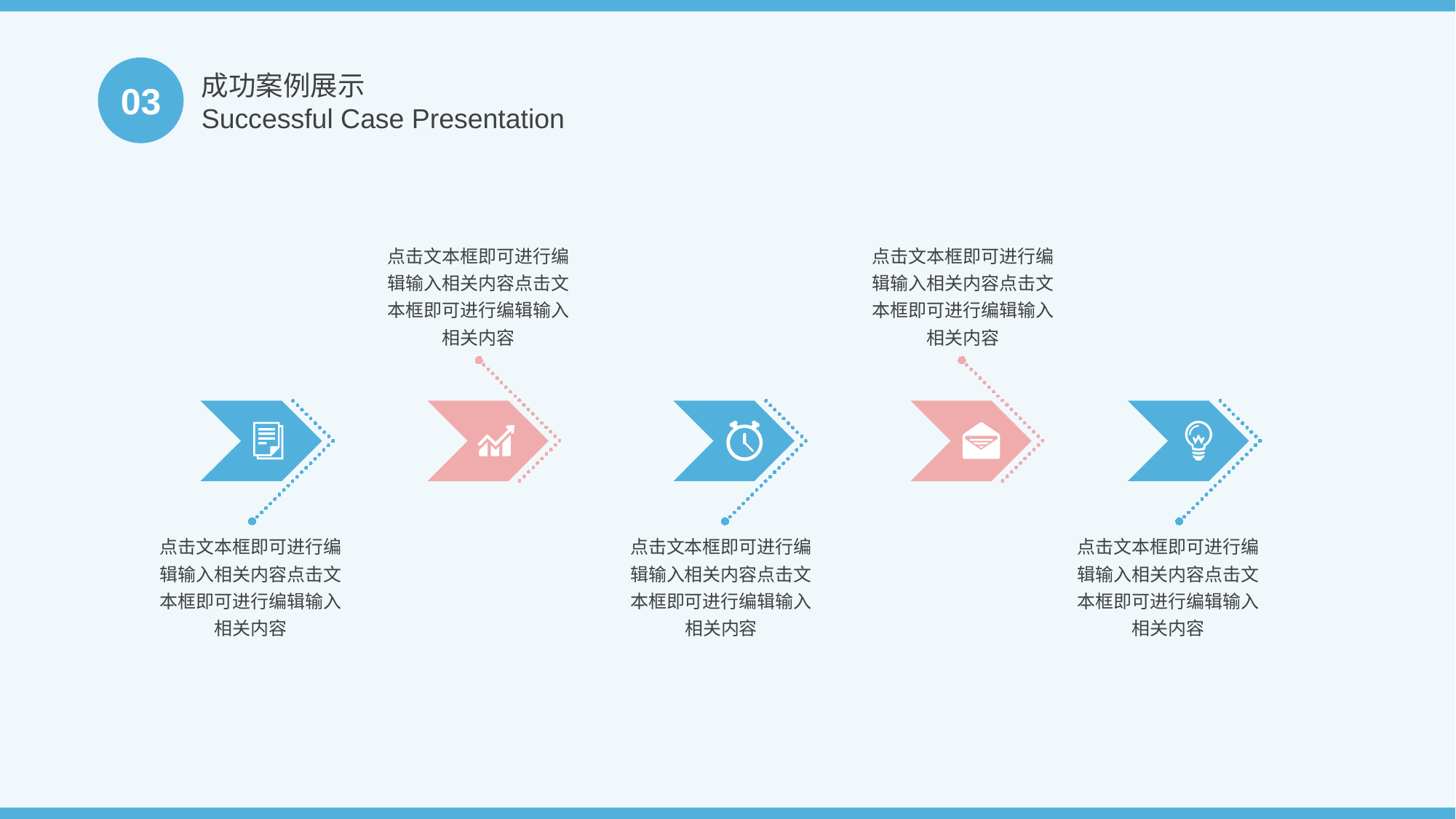

成功案例展示

03
Successful Case Presentation
点击文本框即可进行编辑输入相关内容点击文本框即可进行编辑输入相关内容
点击文本框即可进行编辑输入相关内容点击文本框即可进行编辑输入相关内容

点击文本框即可进行编辑输入相关内容点击文本框即可进行编辑输入相关内容
点击文本框即可进行编辑输入相关内容点击文本框即可进行编辑输入相关内容
点击文本框即可进行编辑输入相关内容点击文本框即可进行编辑输入相关内容